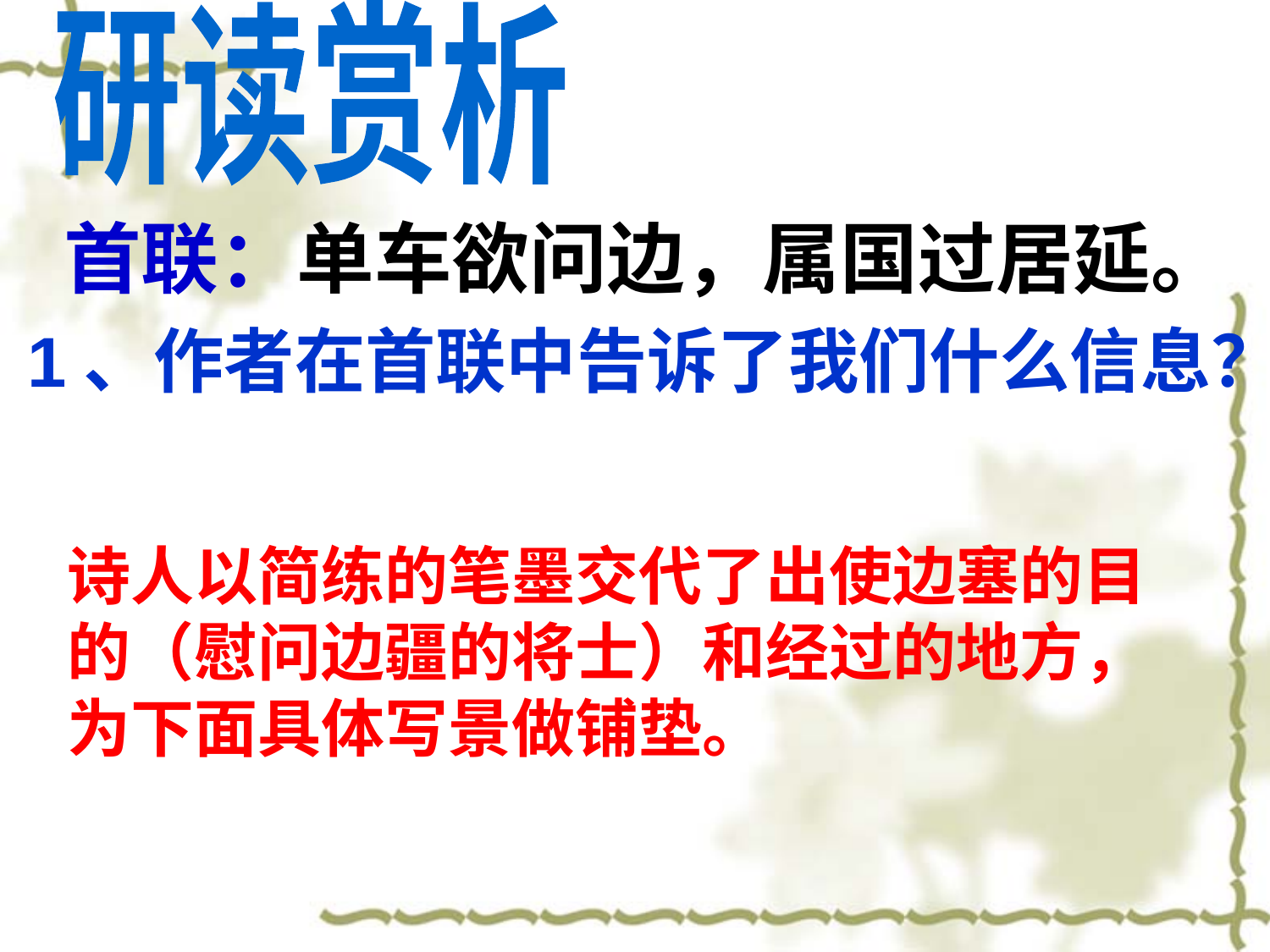

研读赏析
 首联：单车欲问边，属国过居延。
1、作者在首联中告诉了我们什么信息？
诗人以简练的笔墨交代了出使边塞的目的（慰问边疆的将士）和经过的地方，为下面具体写景做铺垫。